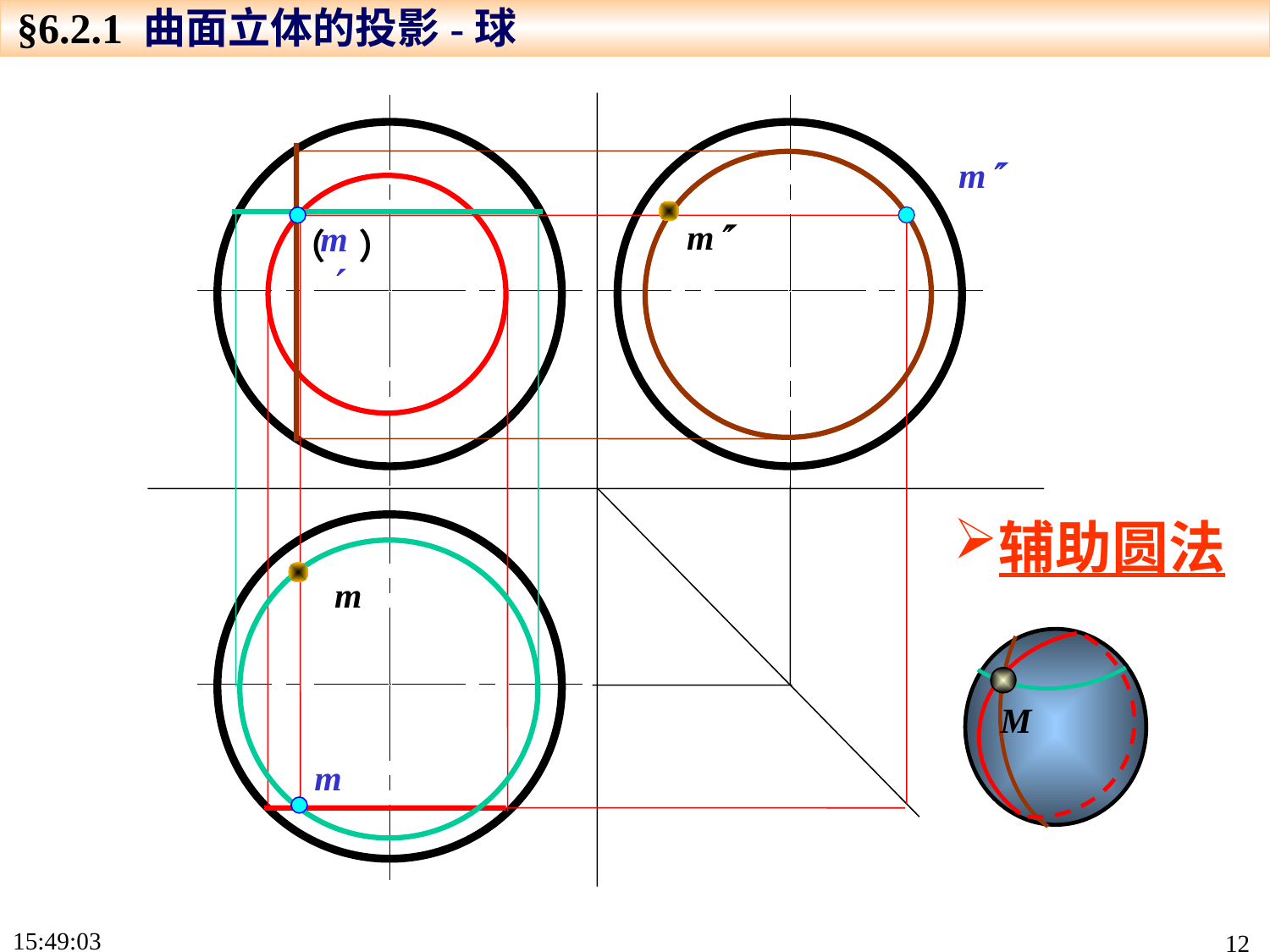

§6.2.1 曲面立体的投影-球

m″

m″

m′

（    ）

辅助圆法

m

M

m

15:49:03
12